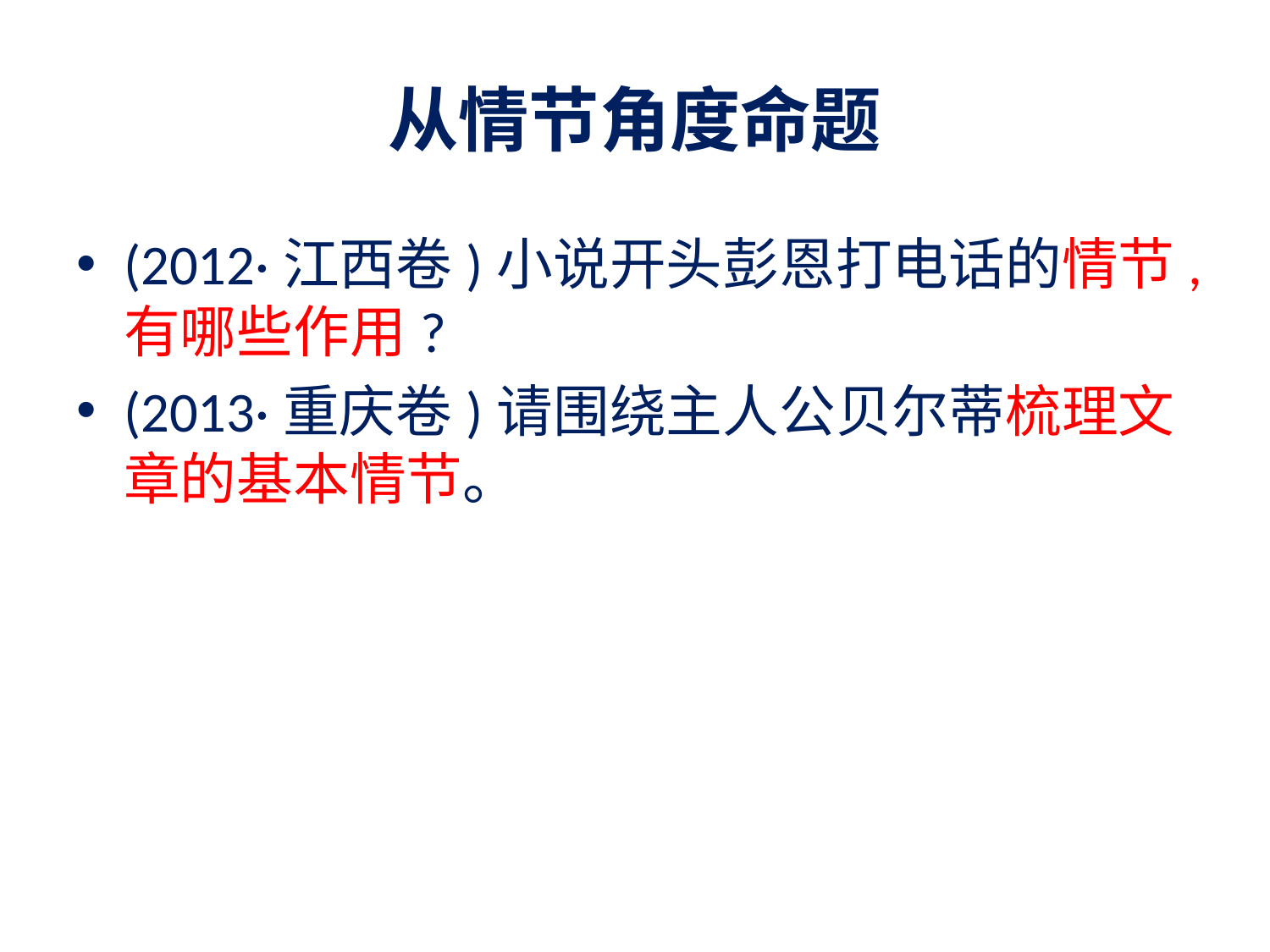

# 从情节角度命题
(2012·江西卷)小说开头彭恩打电话的情节,有哪些作用?
(2013·重庆卷)请围绕主人公贝尔蒂梳理文章的基本情节。